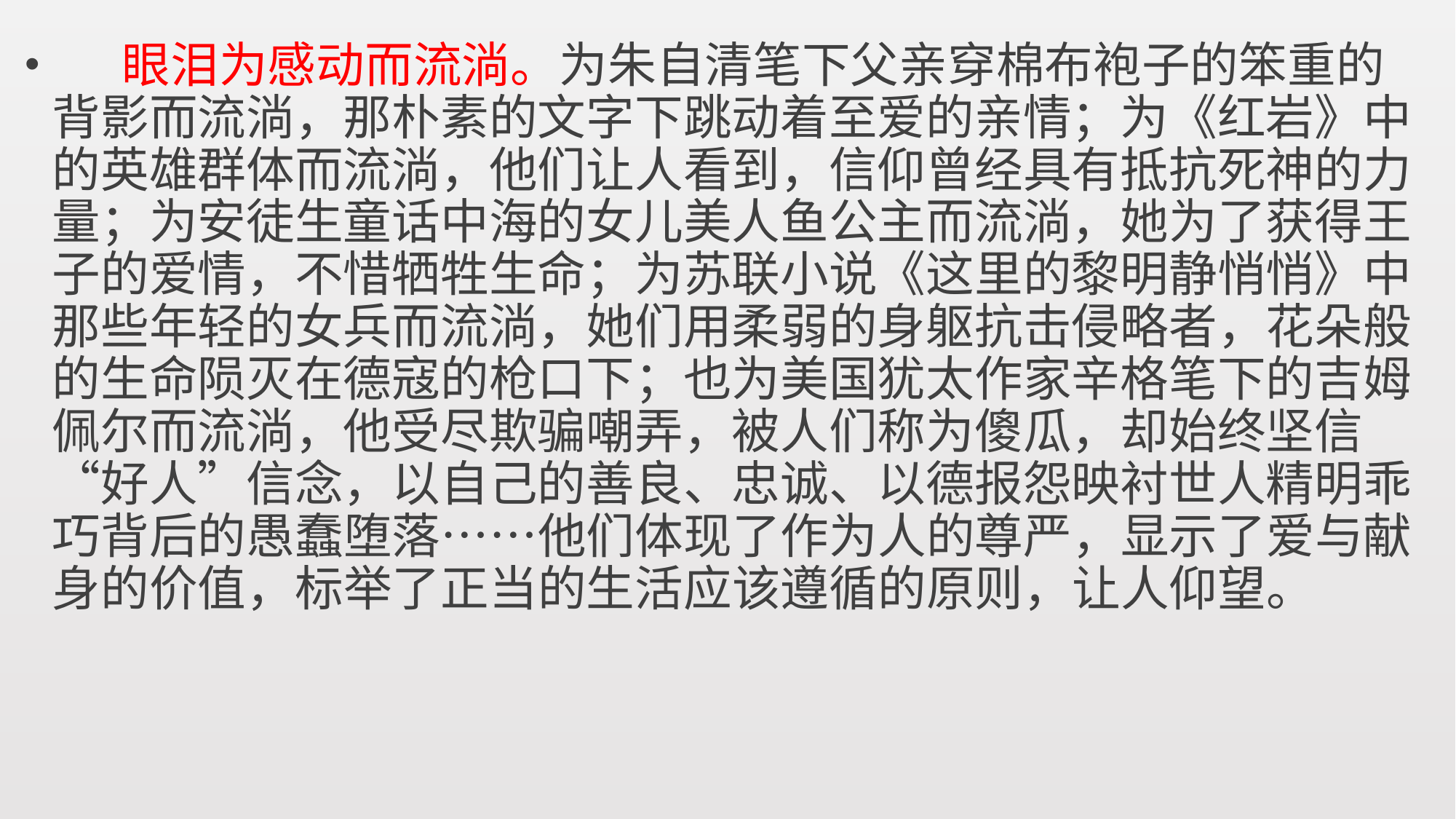

眼泪为感动而流淌。为朱自清笔下父亲穿棉布袍子的笨重的背影而流淌，那朴素的文字下跳动着至爱的亲情；为《红岩》中的英雄群体而流淌，他们让人看到，信仰曾经具有抵抗死神的力量；为安徒生童话中海的女儿美人鱼公主而流淌，她为了获得王子的爱情，不惜牺牲生命；为苏联小说《这里的黎明静悄悄》中那些年轻的女兵而流淌，她们用柔弱的身躯抗击侵略者，花朵般的生命陨灭在德寇的枪口下；也为美国犹太作家辛格笔下的吉姆佩尔而流淌，他受尽欺骗嘲弄，被人们称为傻瓜，却始终坚信“好人”信念，以自己的善良、忠诚、以德报怨映衬世人精明乖巧背后的愚蠢堕落……他们体现了作为人的尊严，显示了爱与献身的价值，标举了正当的生活应该遵循的原则，让人仰望。